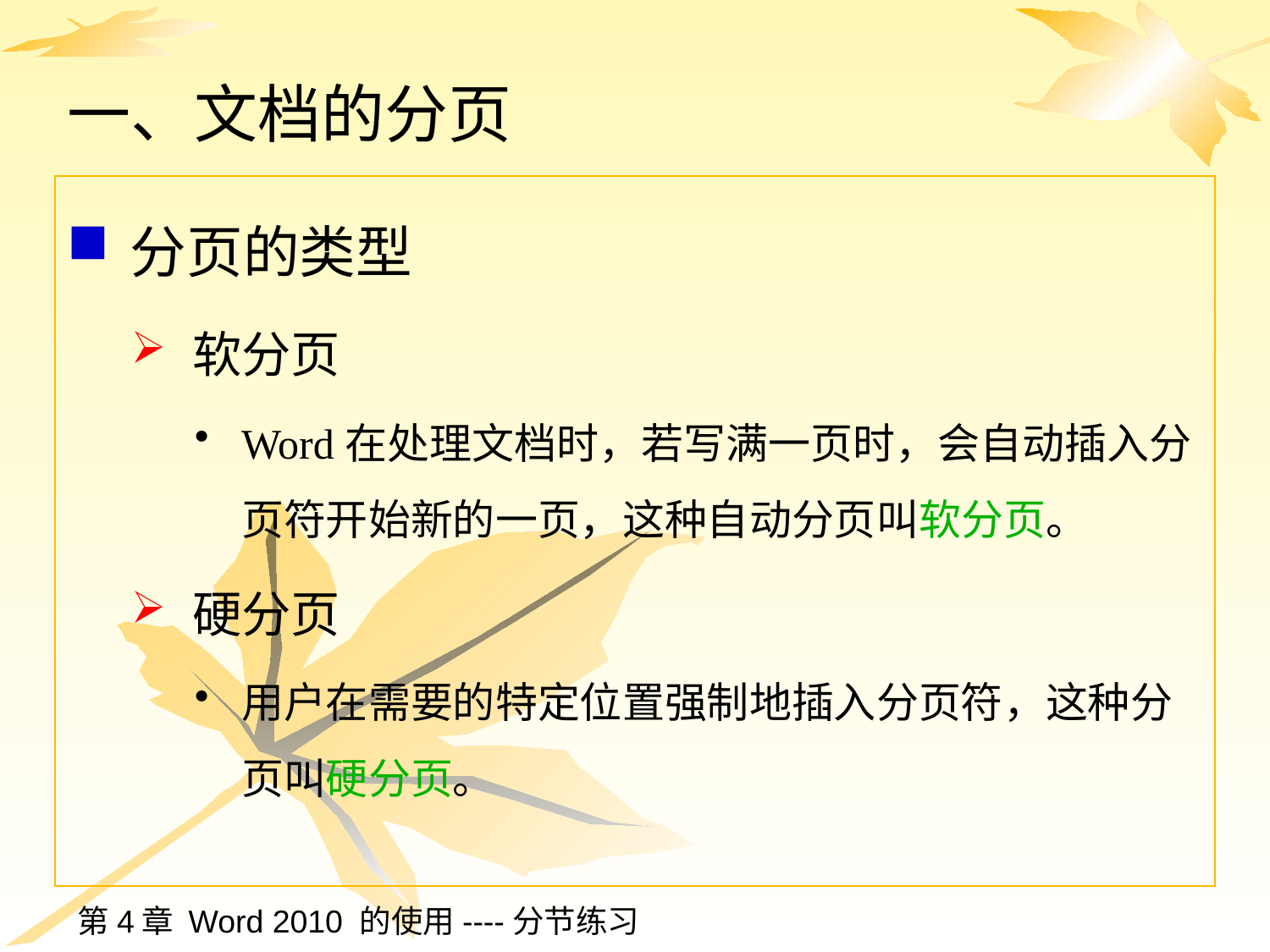

# 一、文档的分页
分页的类型
软分页
Word在处理文档时，若写满一页时，会自动插入分页符开始新的一页，这种自动分页叫软分页。
硬分页
用户在需要的特定位置强制地插入分页符，这种分页叫硬分页。